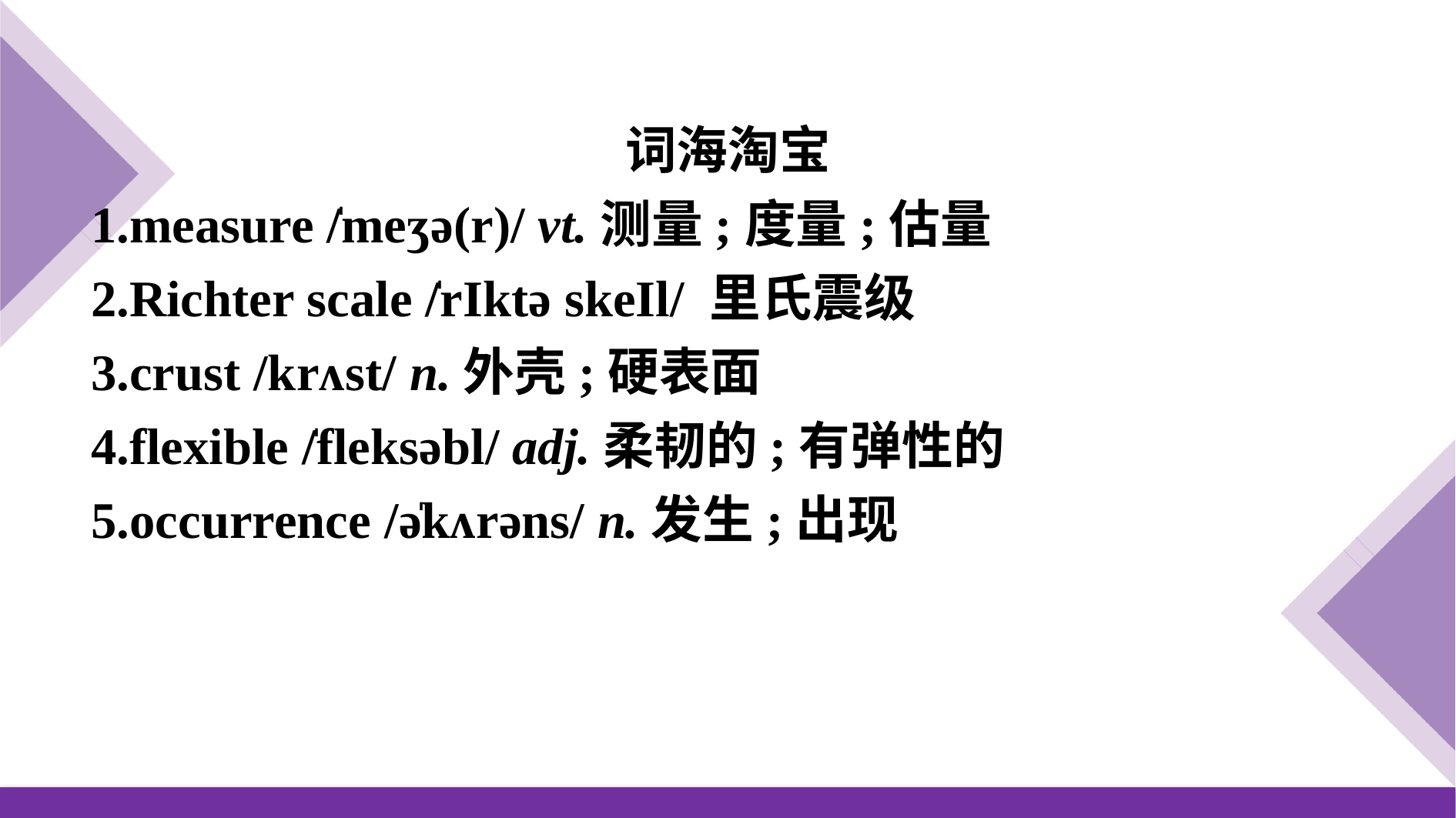

词海淘宝
1.measure /̍meʒə(r)/ vt.测量;度量;估量
2.Richter scale /̍rIktə skeIl/ 里氏震级
3.crust /krʌst/ n.外壳;硬表面
4.flexible /̍fleksəbl/ adj.柔韧的;有弹性的
5.occurrence /ə̍kʌrəns/ n.发生;出现